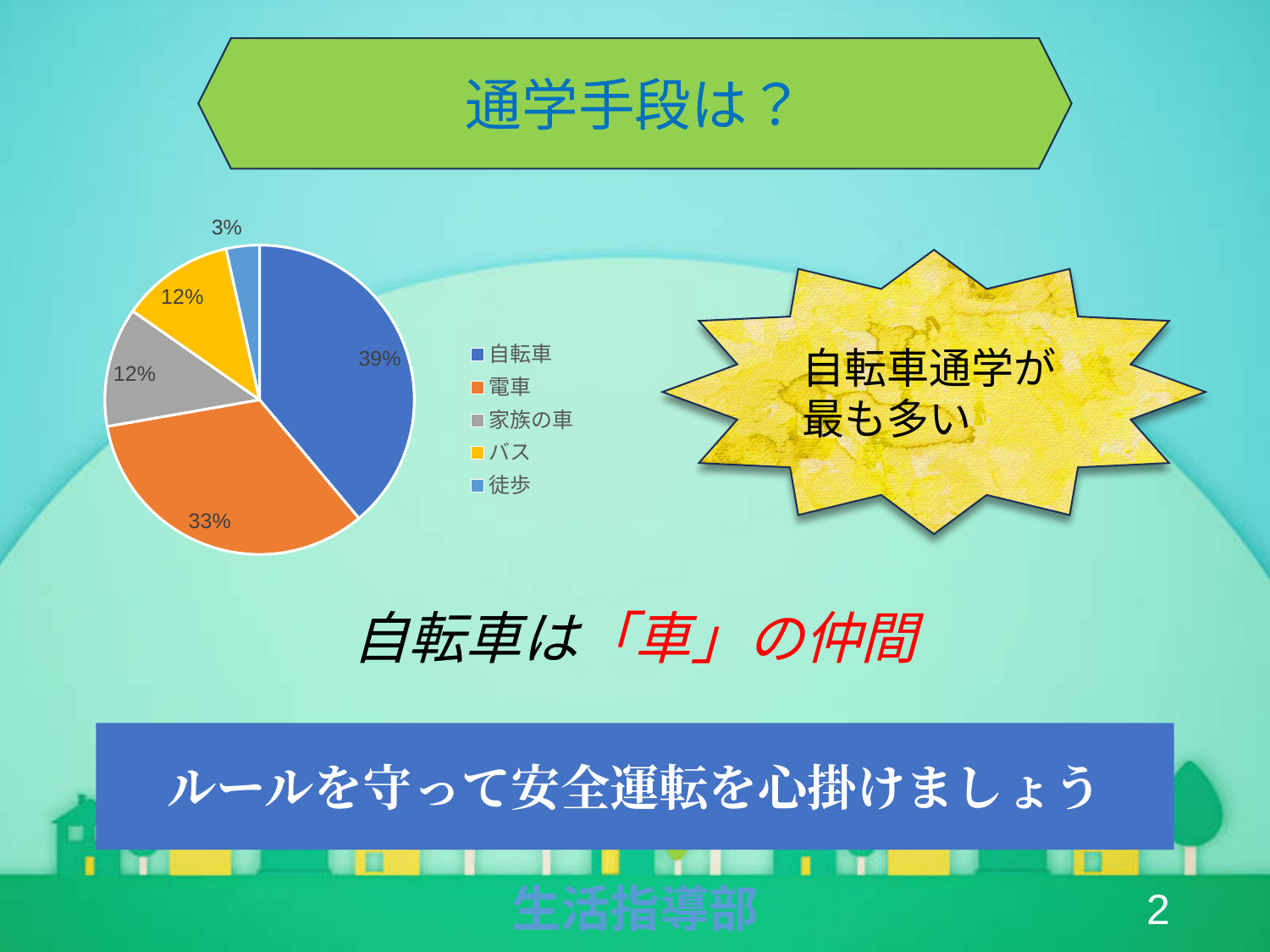

通学手段は？

### Chart

| Category | 回答数 |
|---|---|
| 自転車 | 1209.0 |
| 電車 | 1036.0 |
| 家族の車 | 388.0 |
| バス | 367.0 |
| 徒歩 | 108.0 |
自転車通学が
最も多い
自転車は「車」の仲間
ルールを守って安全運転を心掛けましょう
2